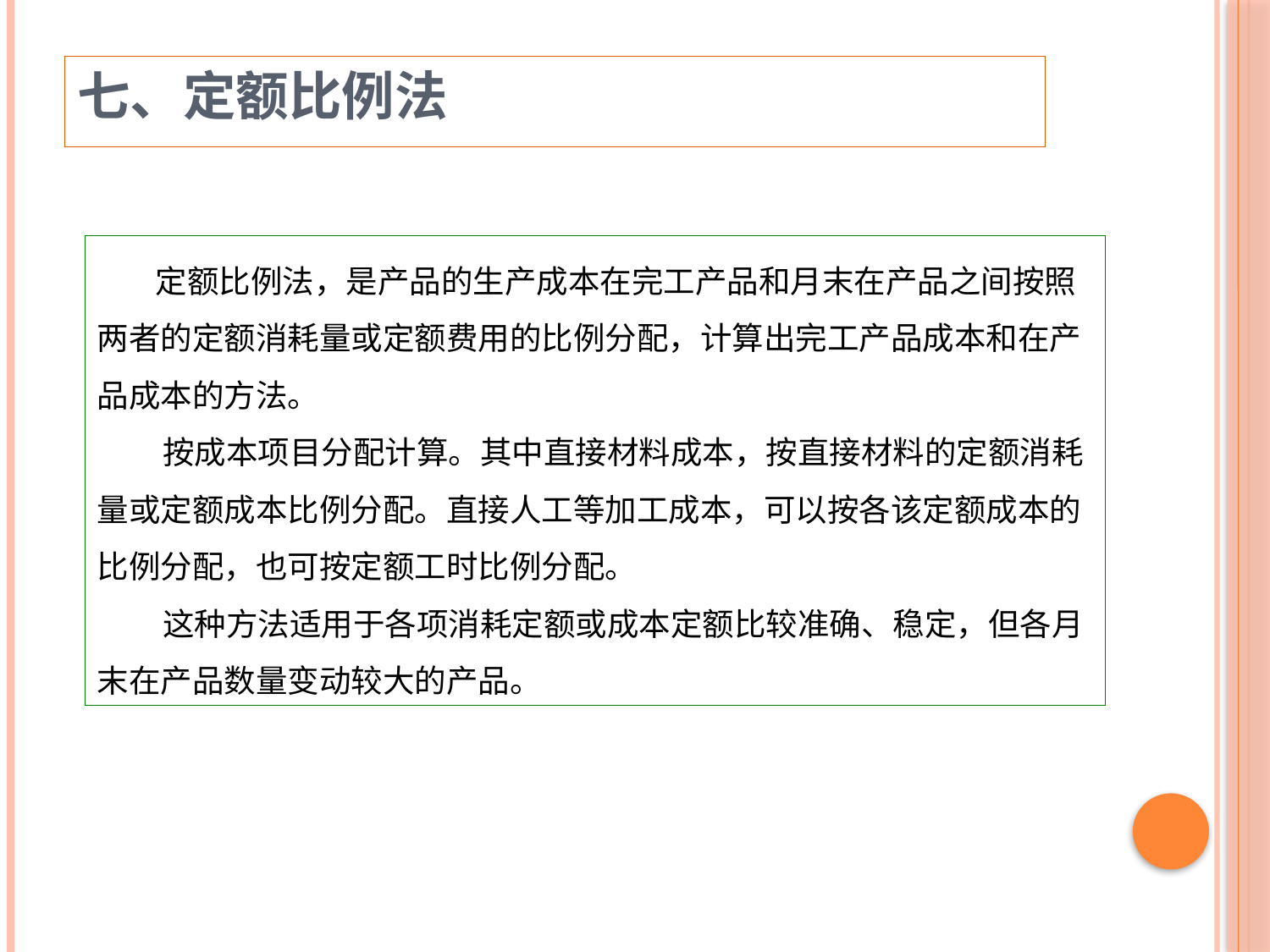

七、定额比例法
       定额比例法，是产品的生产成本在完工产品和月末在产品之间按照两者的定额消耗量或定额费用的比例分配，计算出完工产品成本和在产品成本的方法。
        按成本项目分配计算。其中直接材料成本，按直接材料的定额消耗量或定额成本比例分配。直接人工等加工成本，可以按各该定额成本的比例分配，也可按定额工时比例分配。
        这种方法适用于各项消耗定额或成本定额比较准确、稳定，但各月末在产品数量变动较大的产品。